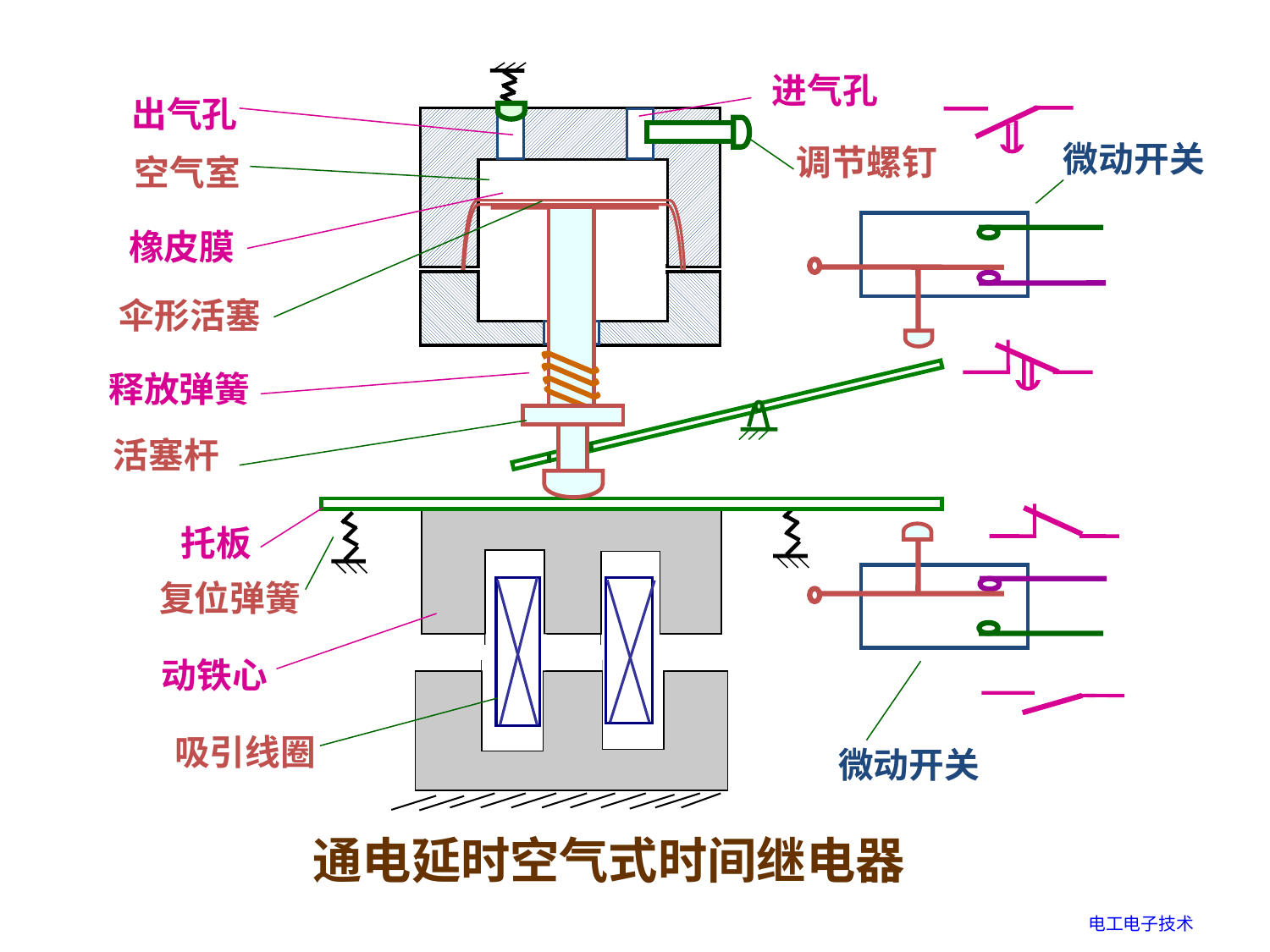

进气孔

出气孔

微动开关

调节螺钉

空气室

橡皮膜

伞形活塞

释放弹簧

活塞杆

托板

复位弹簧

动铁心

微动开关

吸引线圈
通电延时空气式时间继电器
进气孔

进气孔

出气孔

调节螺钉

空气室

橡皮膜

伞形活塞

释放弹簧

活塞杆
出气孔

微动开关

调节螺钉

空气室

橡皮膜

伞形活塞

释放弹簧

活塞杆

托板

复位弹簧

动铁心

吸引线圈
通电

托板

复位弹簧

动铁心

微动开关

吸引线圈
通电延时空气式时间继电器
电工电子技术